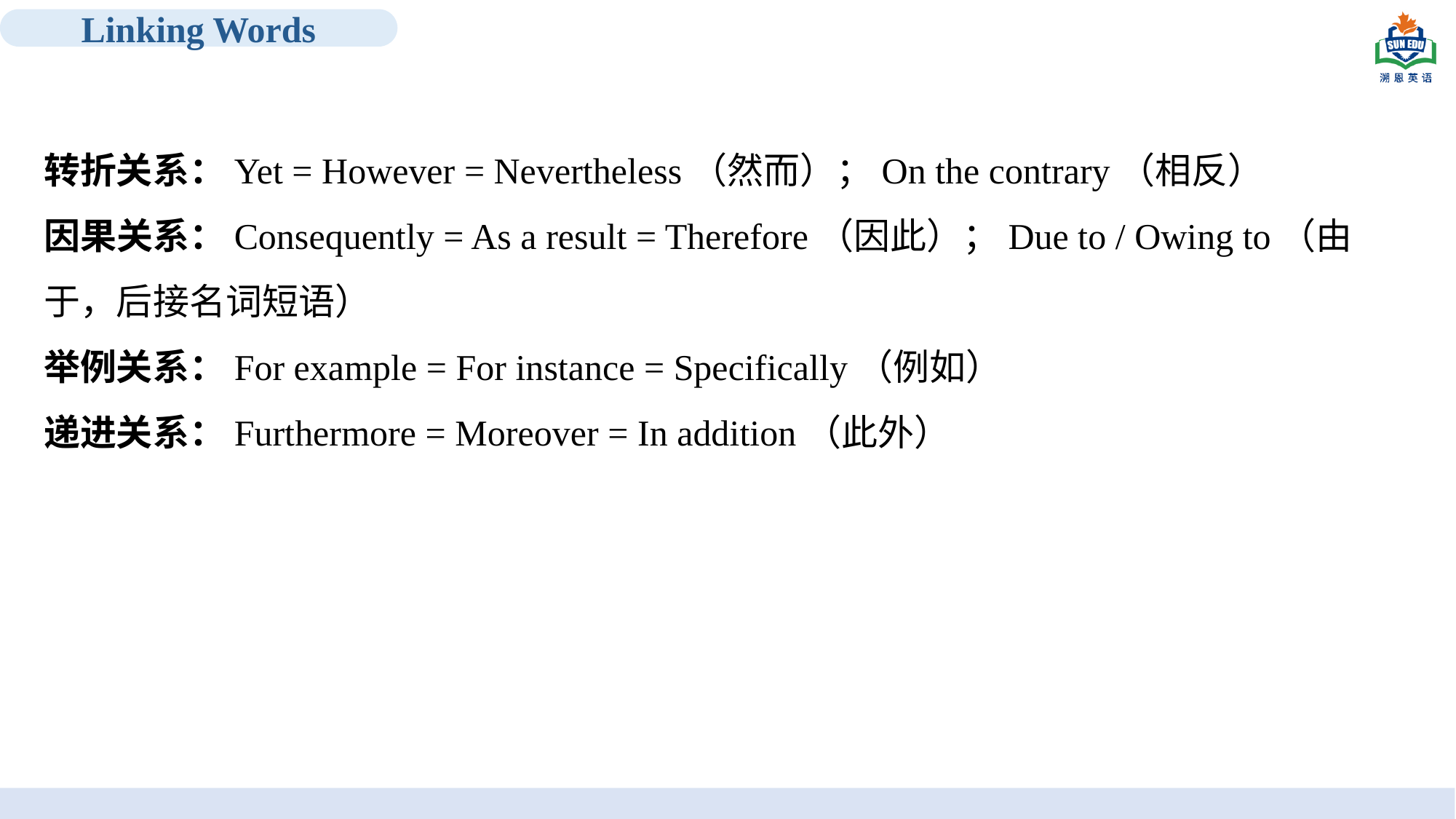

Linking Words
转折关系：Yet = However = Nevertheless（然而）；On the contrary（相反）
因果关系：Consequently = As a result = Therefore（因此）；Due to / Owing to（由于，后接名词短语）
举例关系：For example = For instance = Specifically（例如）
递进关系：Furthermore = Moreover = In addition（此外）
TRAVEL